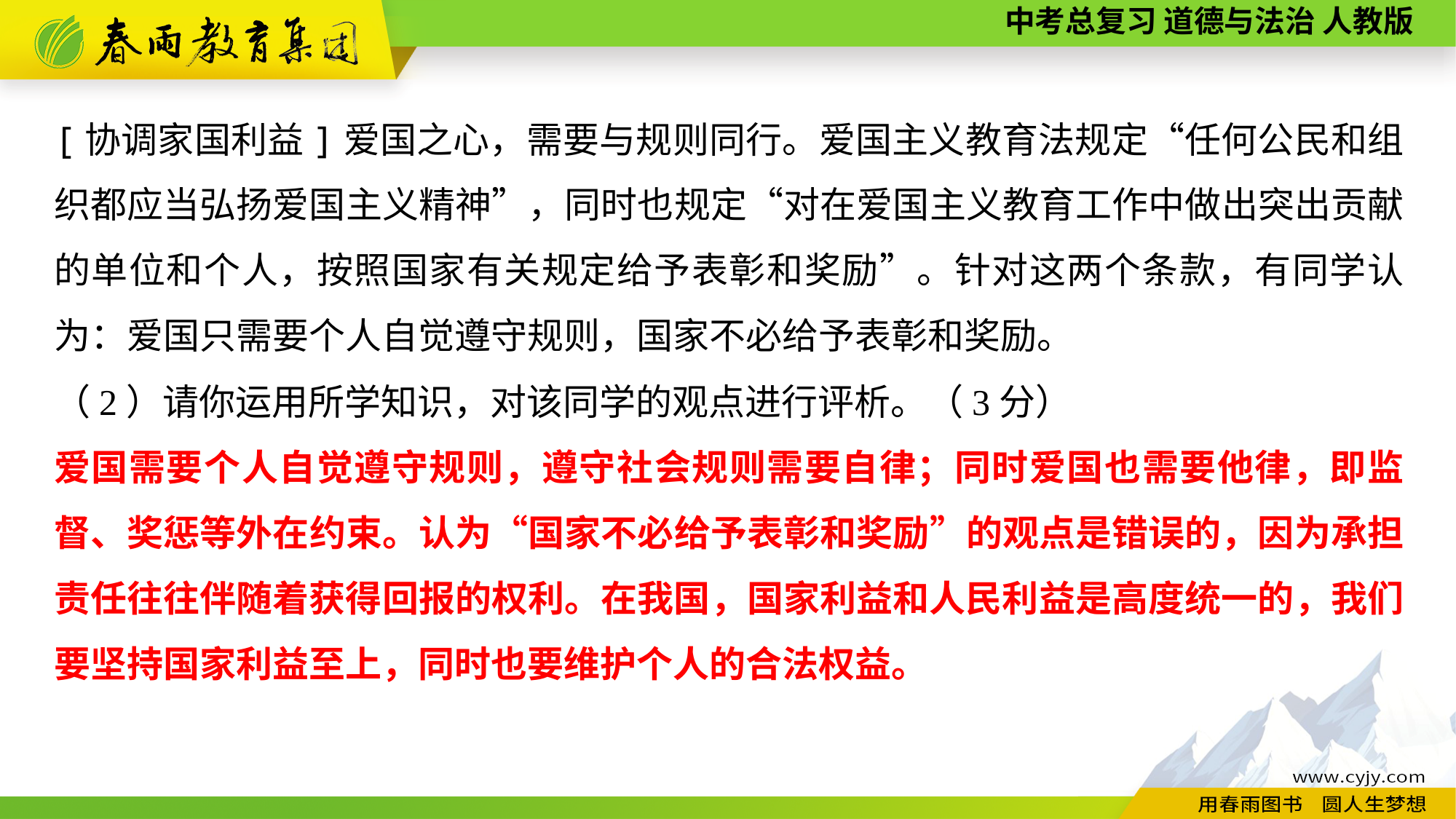

[协调家国利益]爱国之心，需要与规则同行。爱国主义教育法规定“任何公民和组织都应当弘扬爱国主义精神”，同时也规定“对在爱国主义教育工作中做出突出贡献的单位和个人，按照国家有关规定给予表彰和奖励”。针对这两个条款，有同学认为：爱国只需要个人自觉遵守规则，国家不必给予表彰和奖励。
（2）请你运用所学知识，对该同学的观点进行评析。（3分）
爱国需要个人自觉遵守规则，遵守社会规则需要自律；同时爱国也需要他律，即监督、奖惩等外在约束。认为“国家不必给予表彰和奖励”的观点是错误的，因为承担责任往往伴随着获得回报的权利。在我国，国家利益和人民利益是高度统一的，我们要坚持国家利益至上，同时也要维护个人的合法权益。